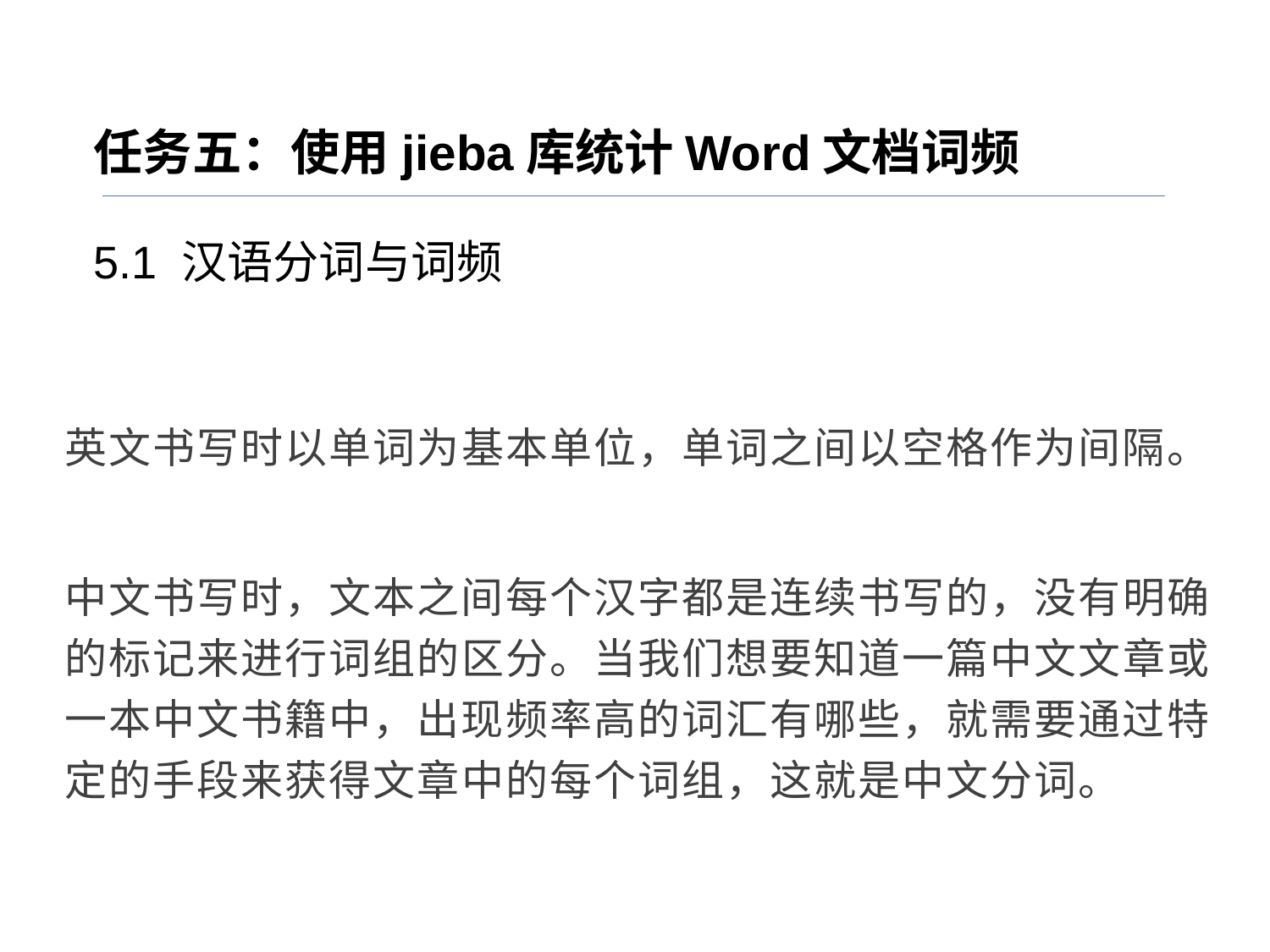

任务五：使用jieba库统计Word文档词频
5.1 汉语分词与词频
英文书写时以单词为基本单位，单词之间以空格作为间隔。

中文书写时，文本之间每个汉字都是连续书写的，没有明确的标记来进行词组的区分。当我们想要知道一篇中文文章或一本中文书籍中，出现频率高的词汇有哪些，就需要通过特定的手段来获得文章中的每个词组，这就是中文分词。